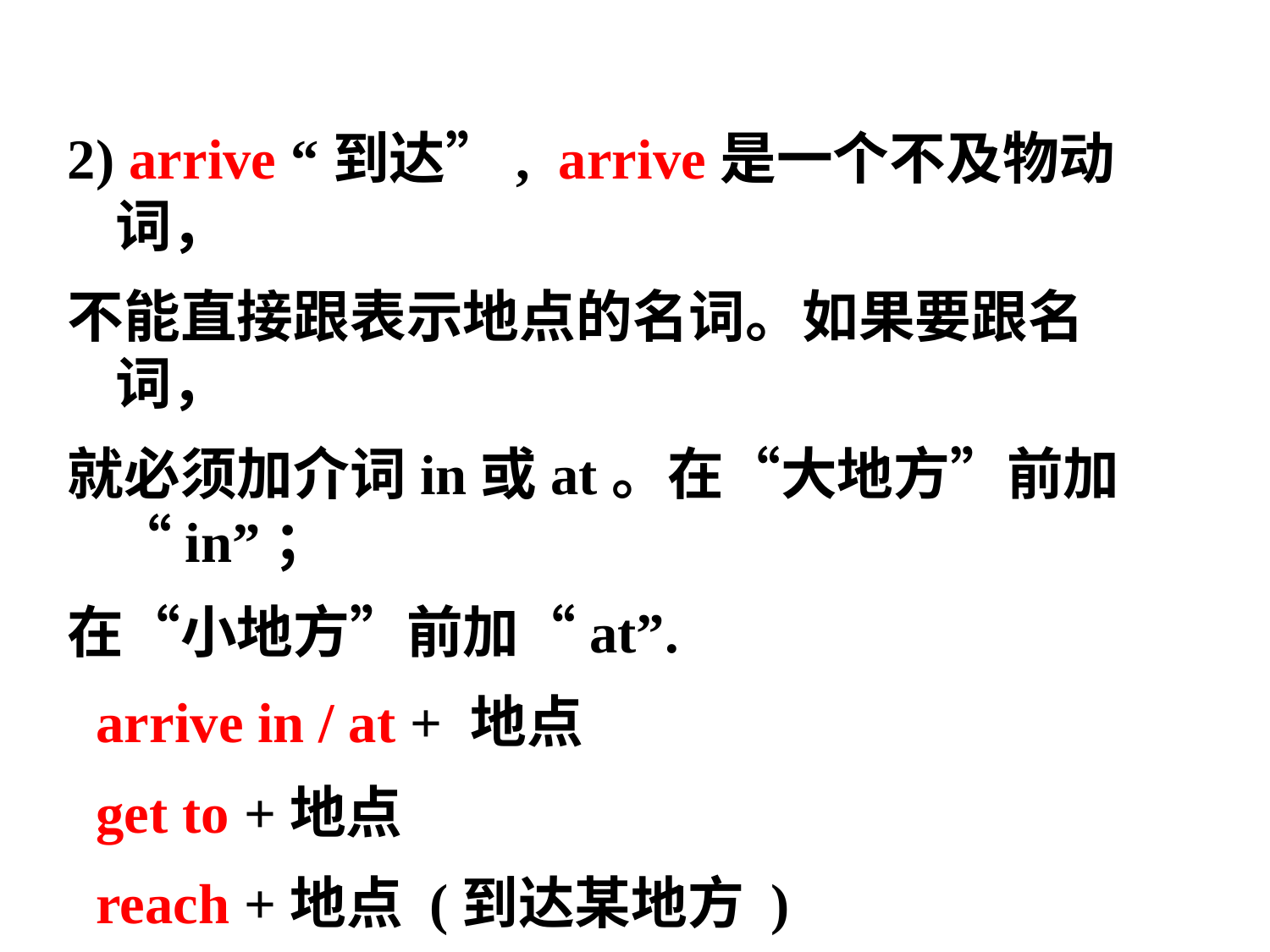

2) arrive “到达”,  arrive是一个不及物动词，
不能直接跟表示地点的名词。如果要跟名词，
就必须加介词in或at。在“大地方”前加“in”；
在“小地方”前加“at”.
  arrive in / at + 地点
  get to +地点
  reach +地点 (到达某地方 )